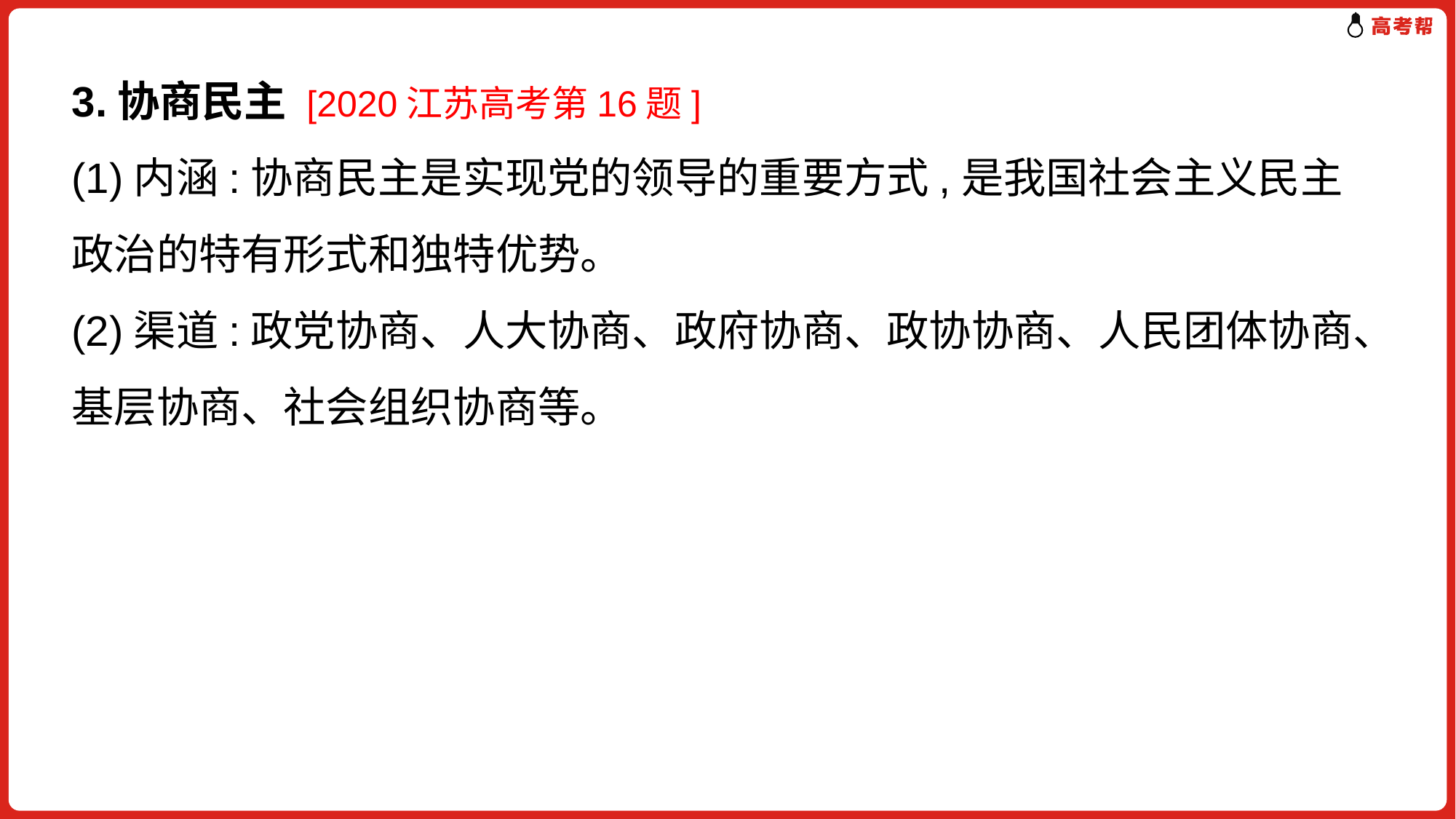

3.协商民主 [2020江苏高考第16题]
(1)内涵:协商民主是实现党的领导的重要方式,是我国社会主义民主政治的特有形式和独特优势。
(2)渠道:政党协商、人大协商、政府协商、政协协商、人民团体协商、基层协商、社会组织协商等。